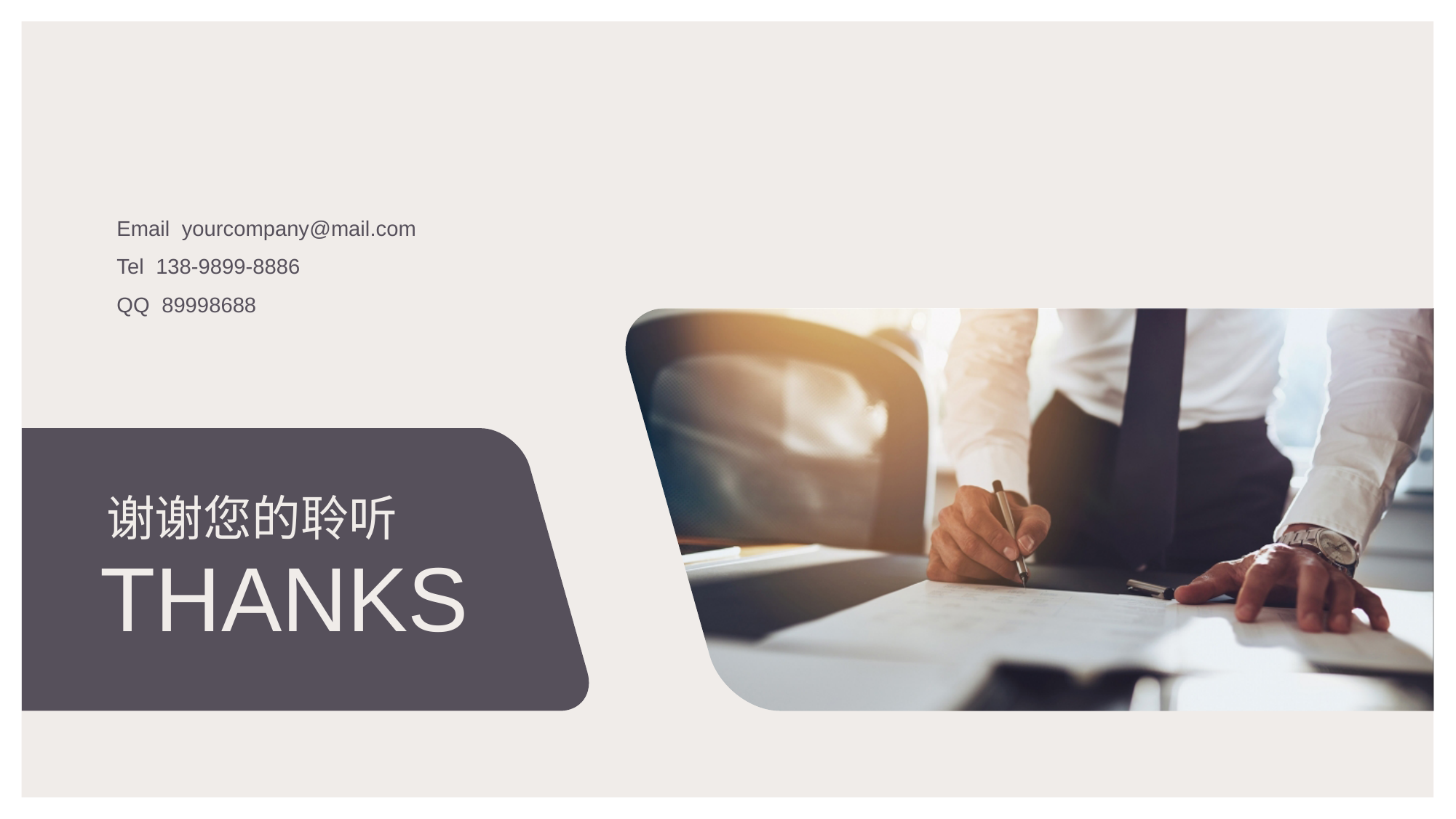

Email  yourcompany@mail.com
Tel  138-9899-8886
QQ  89998688

谢谢您的聆听
THANKS